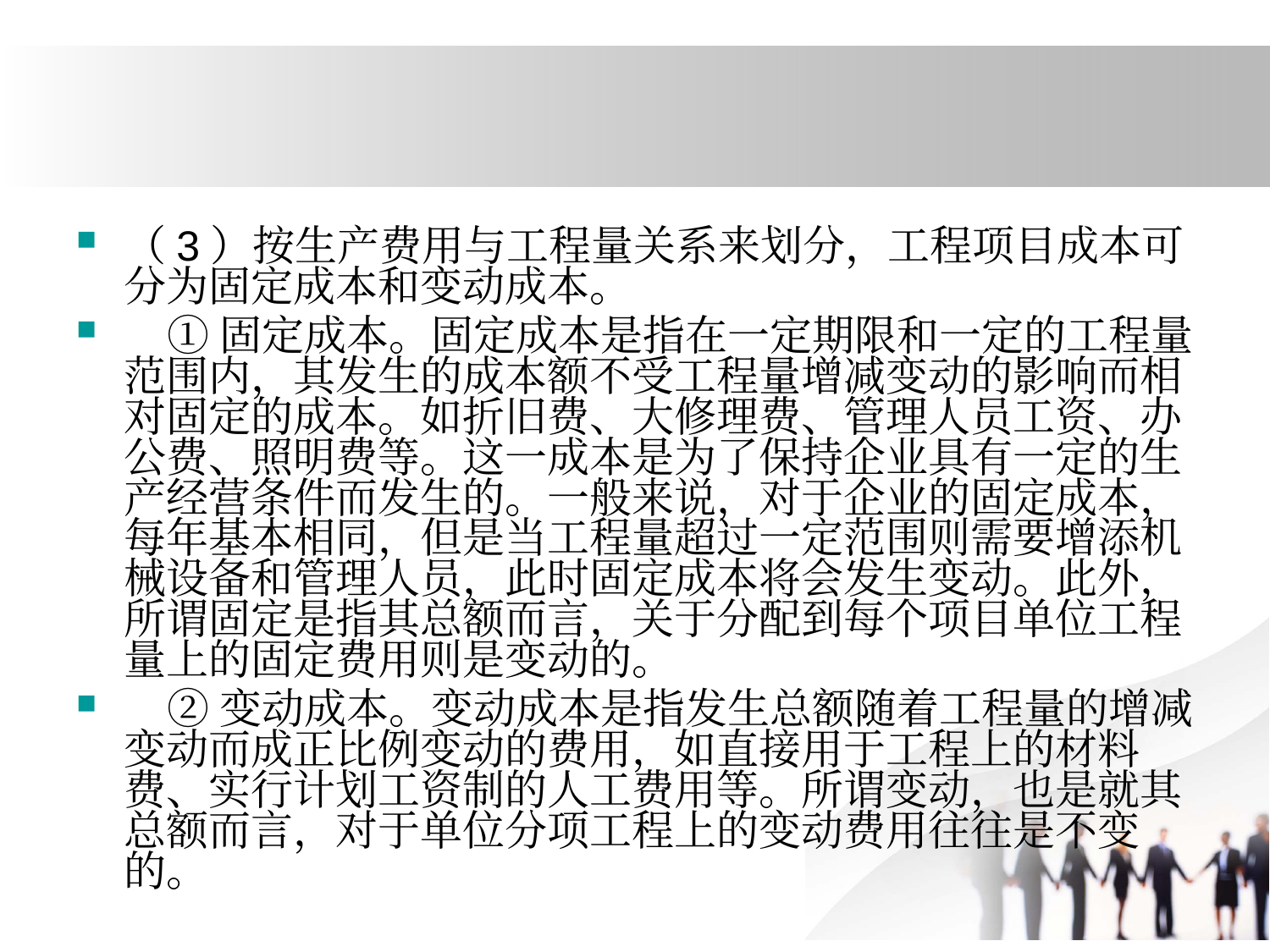

#
（3）按生产费用与工程量关系来划分，工程项目成本可分为固定成本和变动成本。
    ①固定成本。固定成本是指在一定期限和一定的工程量范围内，其发生的成本额不受工程量增减变动的影响而相对固定的成本。如折旧费、大修理费、管理人员工资、办公费、照明费等。这一成本是为了保持企业具有一定的生产经营条件而发生的。一般来说，对于企业的固定成本，每年基本相同，但是当工程量超过一定范围则需要增添机械设备和管理人员，此时固定成本将会发生变动。此外，所谓固定是指其总额而言，关于分配到每个项目单位工程量上的固定费用则是变动的。
    ②变动成本。变动成本是指发生总额随着工程量的增减变动而成正比例变动的费用，如直接用于工程上的材料费、实行计划工资制的人工费用等。所谓变动，也是就其总额而言，对于单位分项工程上的变动费用往往是不变的。